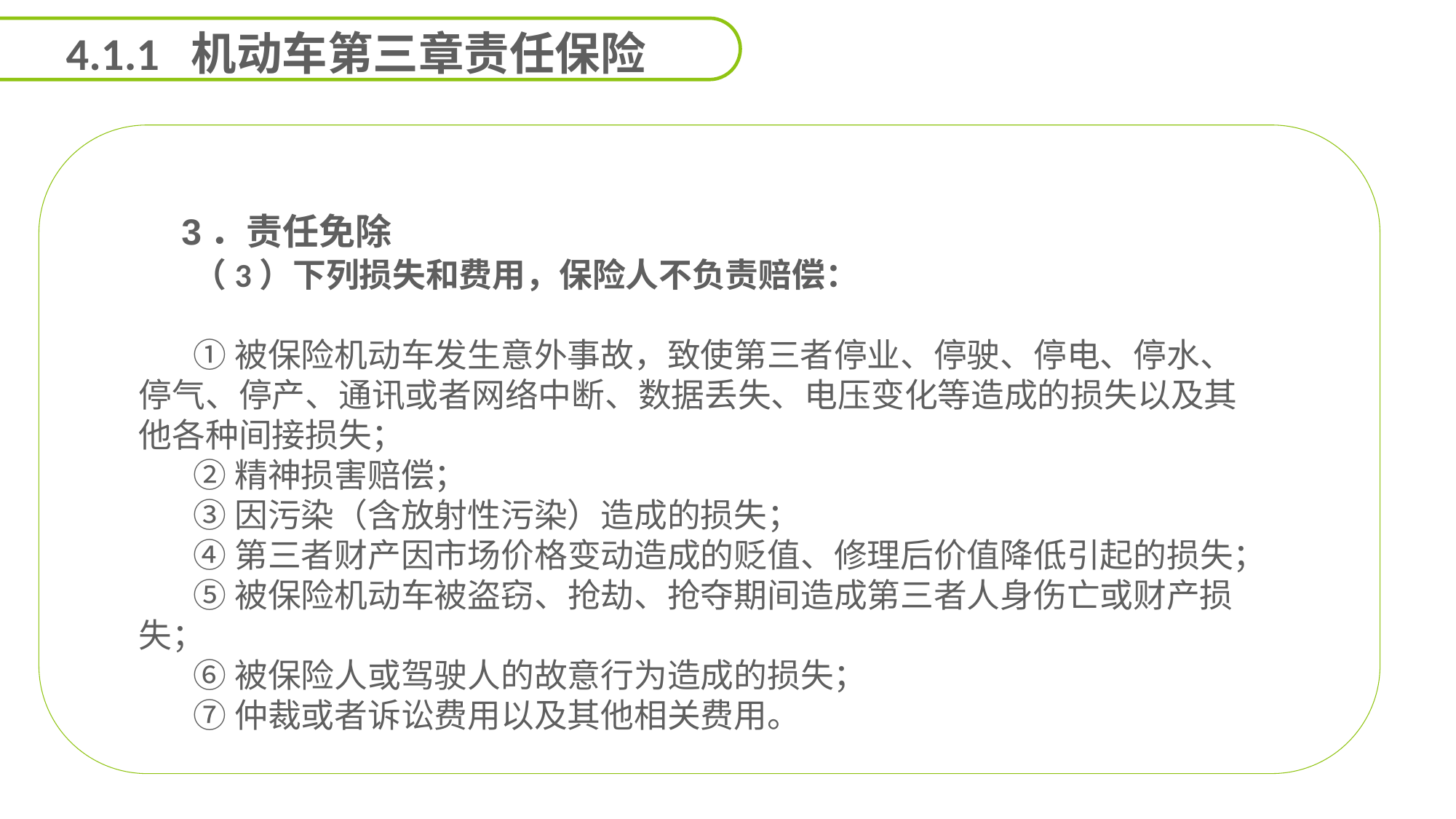

4.1.1  机动车第三章责任保险

能力
目标
 3．责任免除
（3）下列损失和费用，保险人不负责赔偿：

①被保险机动车发生意外事故，致使第三者停业、停驶、停电、停水、停气、停产、通讯或者网络中断、数据丢失、电压变化等造成的损失以及其他各种间接损失；
②精神损害赔偿；
③因污染（含放射性污染）造成的损失；
④第三者财产因市场价格变动造成的贬值、修理后价值降低引起的损失；
⑤被保险机动车被盗窃、抢劫、抢夺期间造成第三者人身伤亡或财产损失；
⑥被保险人或驾驶人的故意行为造成的损失；
⑦仲裁或者诉讼费用以及其他相关费用。
延迟符